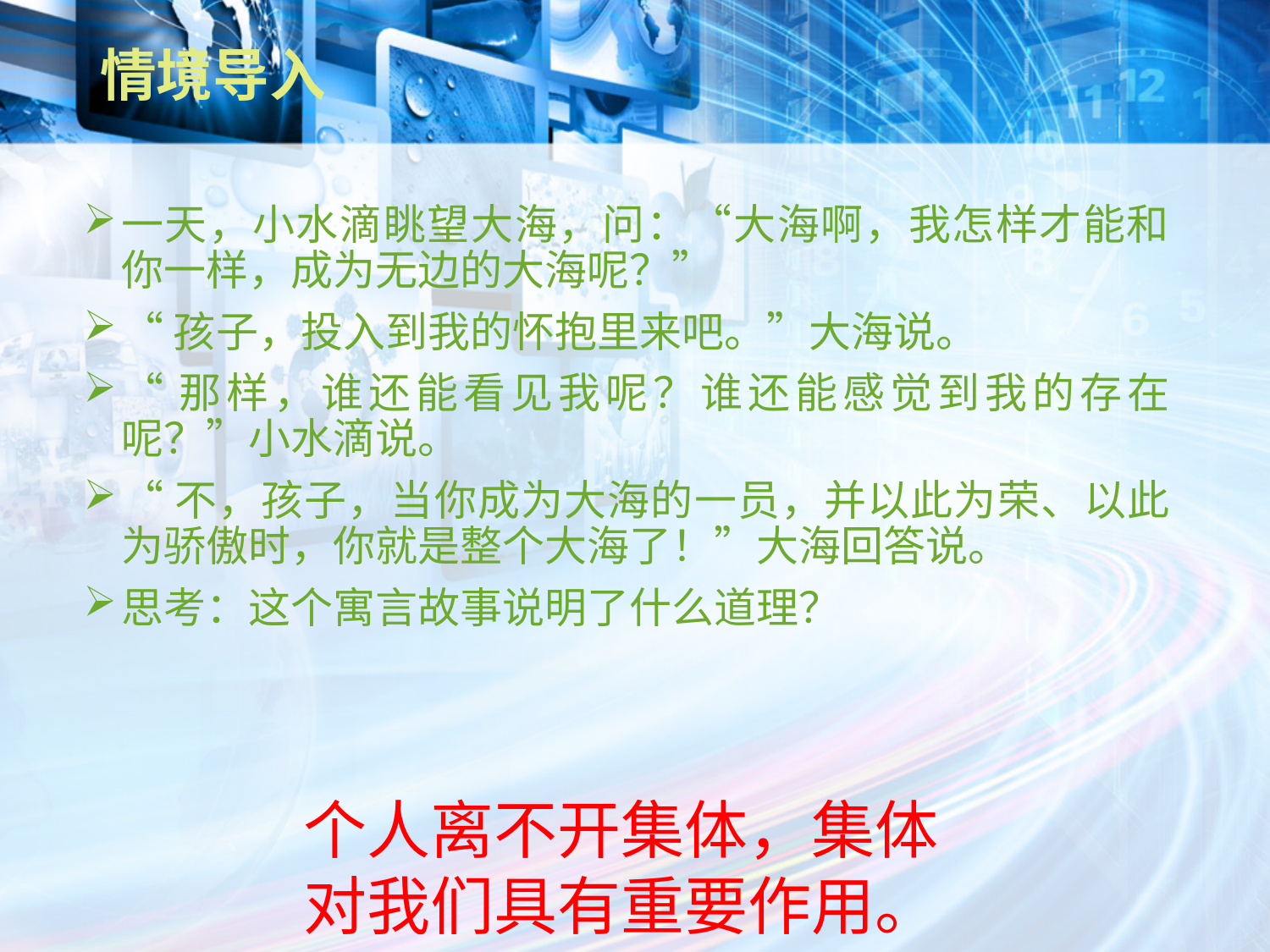

# 情境导入
一天，小水滴眺望大海，问：“大海啊，我怎样才能和你一样，成为无边的大海呢？”
“孩子，投入到我的怀抱里来吧。”大海说。
“那样，谁还能看见我呢？谁还能感觉到我的存在呢？”小水滴说。
“不，孩子，当你成为大海的一员，并以此为荣、以此为骄傲时，你就是整个大海了！”大海回答说。
思考：这个寓言故事说明了什么道理？
个人离不开集体，集体对我们具有重要作用。